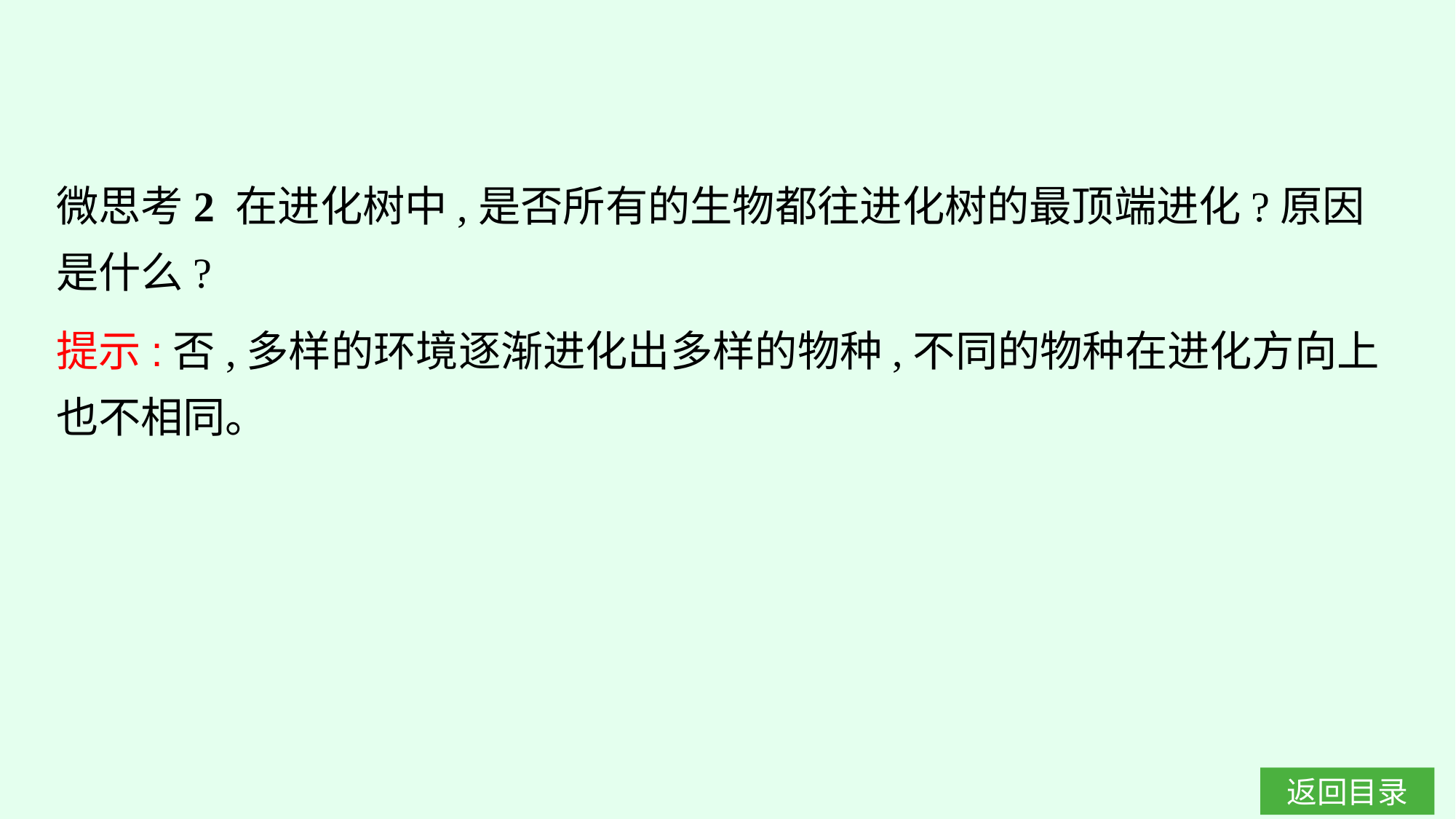

微思考2 在进化树中,是否所有的生物都往进化树的最顶端进化?原因是什么?
提示:否,多样的环境逐渐进化出多样的物种,不同的物种在进化方向上也不相同。